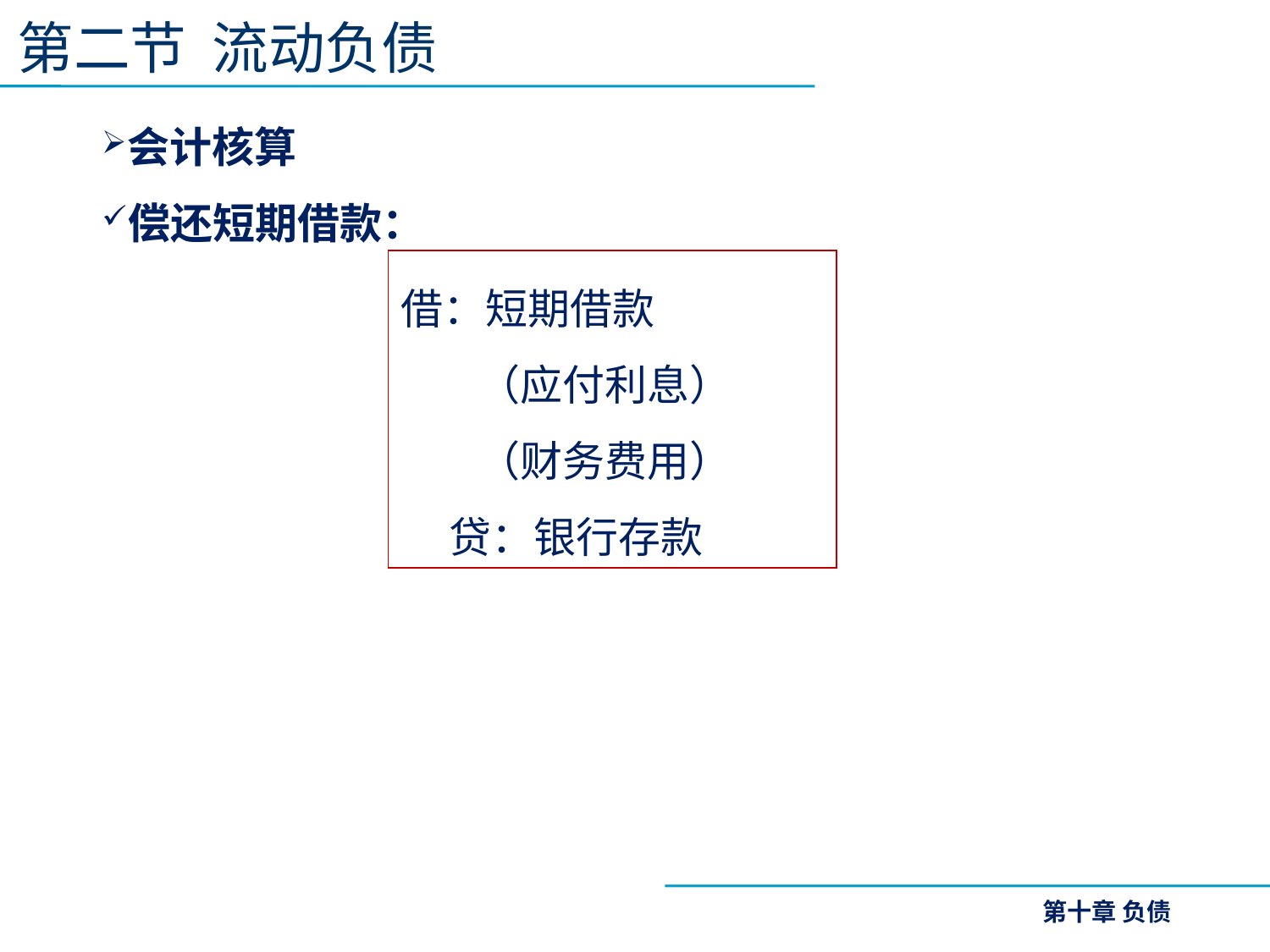

第二节  流动负债
会计核算
偿还短期借款：

借：短期借款
       （应付利息）
       （财务费用）
    贷：银行存款